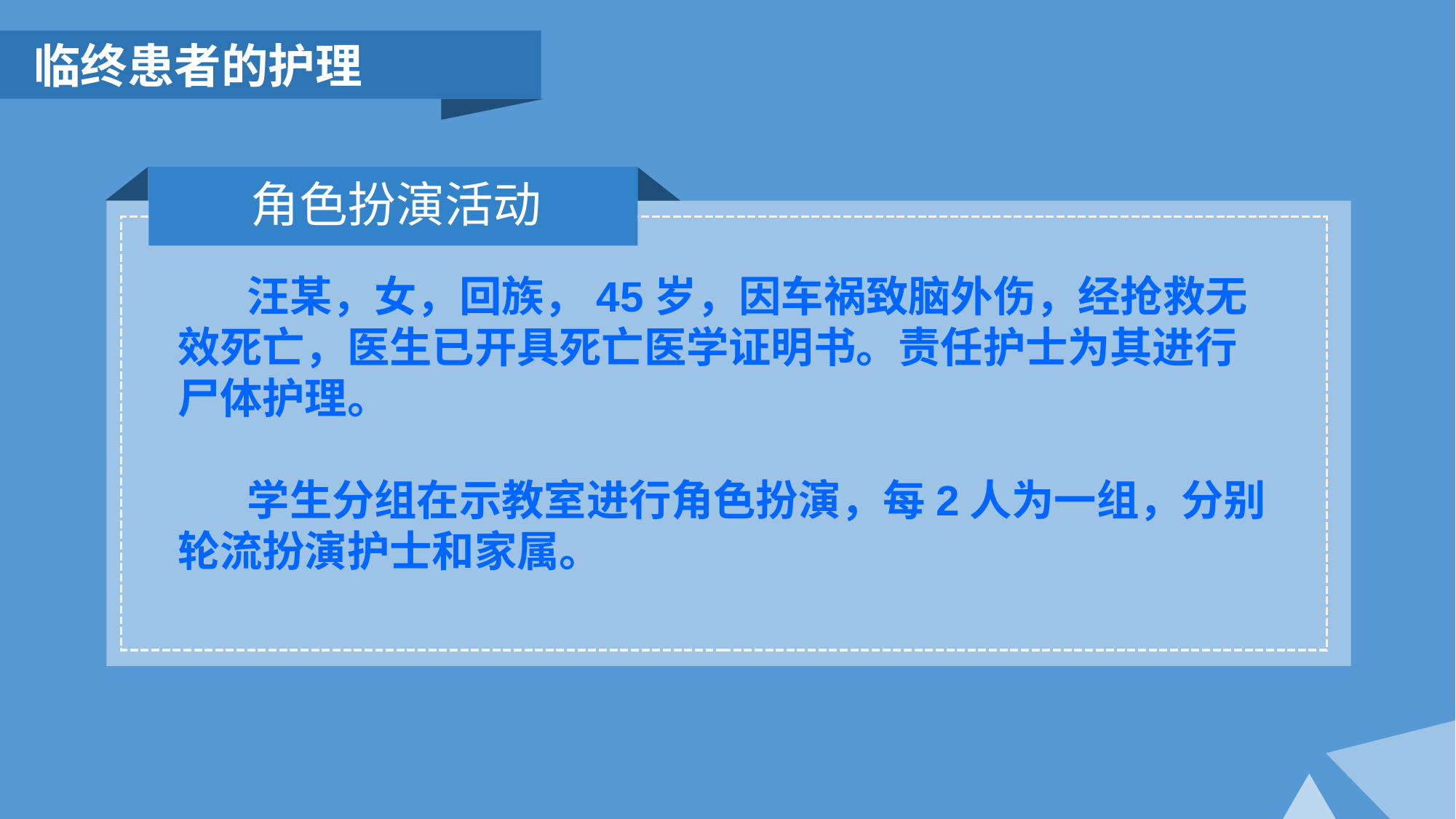

临终患者的护理

角色扮演活动

         汪某，女，回族，45岁，因车祸致脑外伤，经抢救无效死亡，医生已开具死亡医学证明书。责任护士为其进行尸体护理。

         学生分组在示教室进行角色扮演，每2人为一组，分别轮流扮演护士和家属。